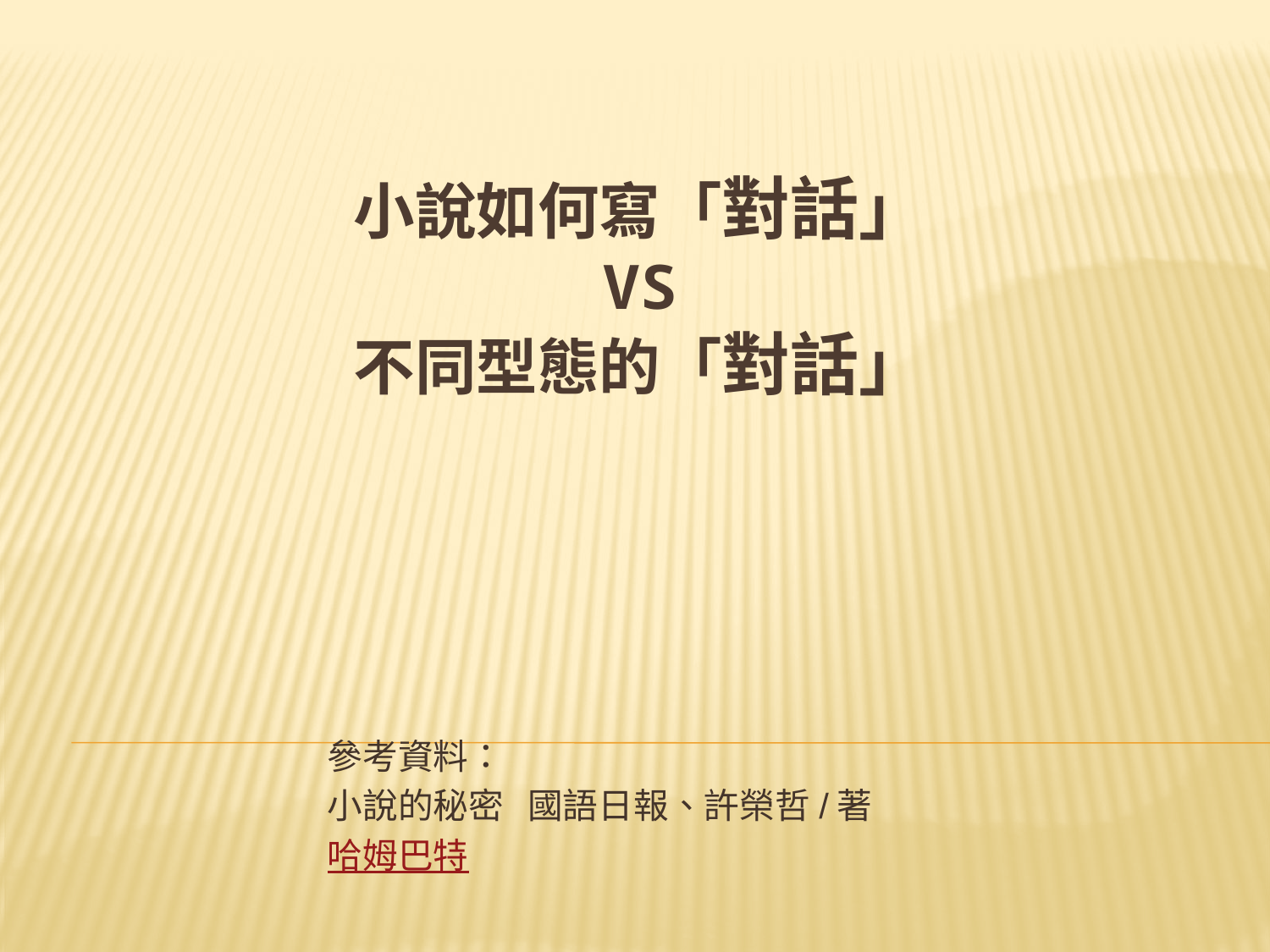

# 小說如何寫「對話」 vs 不同型態的「對話」
參考資料：
小說的秘密   國語日報、許榮哲/著
哈姆巴特